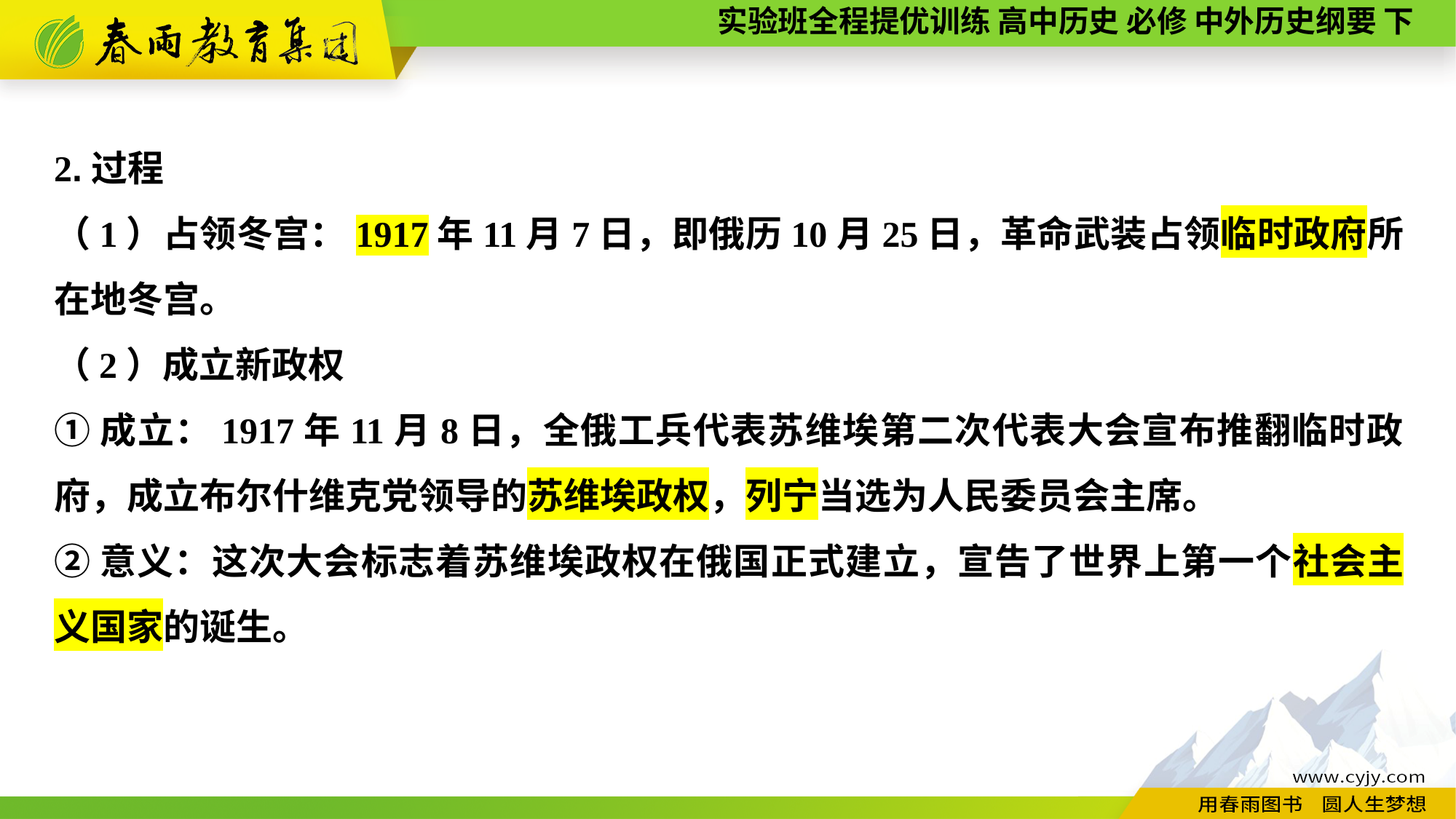

2.过程
（1）占领冬宫：1917年11月7日，即俄历10月25日，革命武装占领临时政府所在地冬宫。
（2）成立新政权
①成立：1917年11月8日，全俄工兵代表苏维埃第二次代表大会宣布推翻临时政府，成立布尔什维克党领导的苏维埃政权，列宁当选为人民委员会主席。
②意义：这次大会标志着苏维埃政权在俄国正式建立，宣告了世界上第一个社会主义国家的诞生。